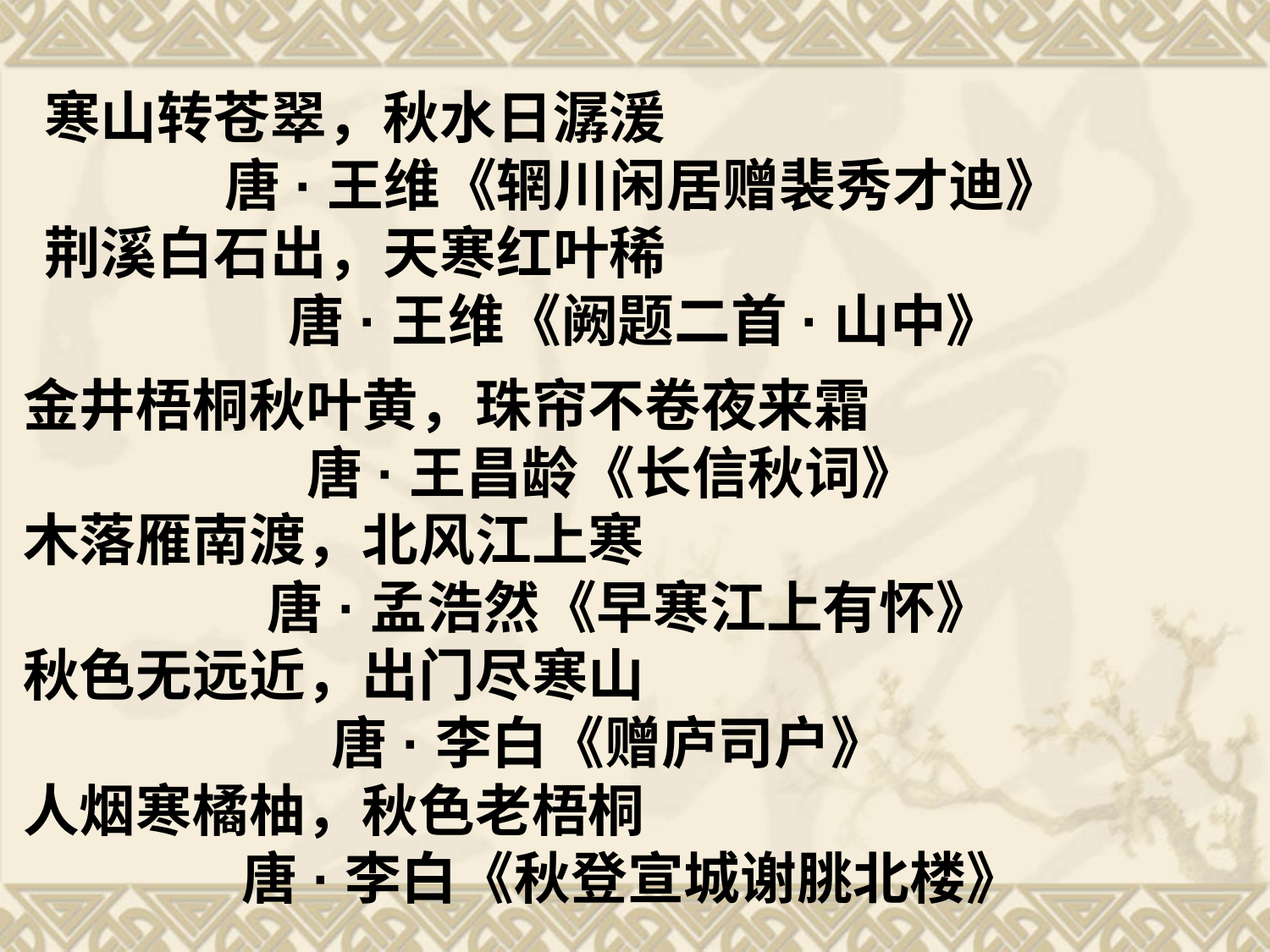

寒山转苍翠，秋水日潺湲
              唐·王维《辋川闲居赠裴秀才迪》
荆溪白石出，天寒红叶稀
                   唐·王维《阙题二首·山中》
金井梧桐秋叶黄，珠帘不卷夜来霜
                      唐·王昌龄《长信秋词》
木落雁南渡，北风江上寒
                   唐·孟浩然《早寒江上有怀》
秋色无远近，出门尽寒山
                        唐·李白《赠庐司户》
人烟寒橘柚，秋色老梧桐
                 唐·李白《秋登宣城谢朓北楼》